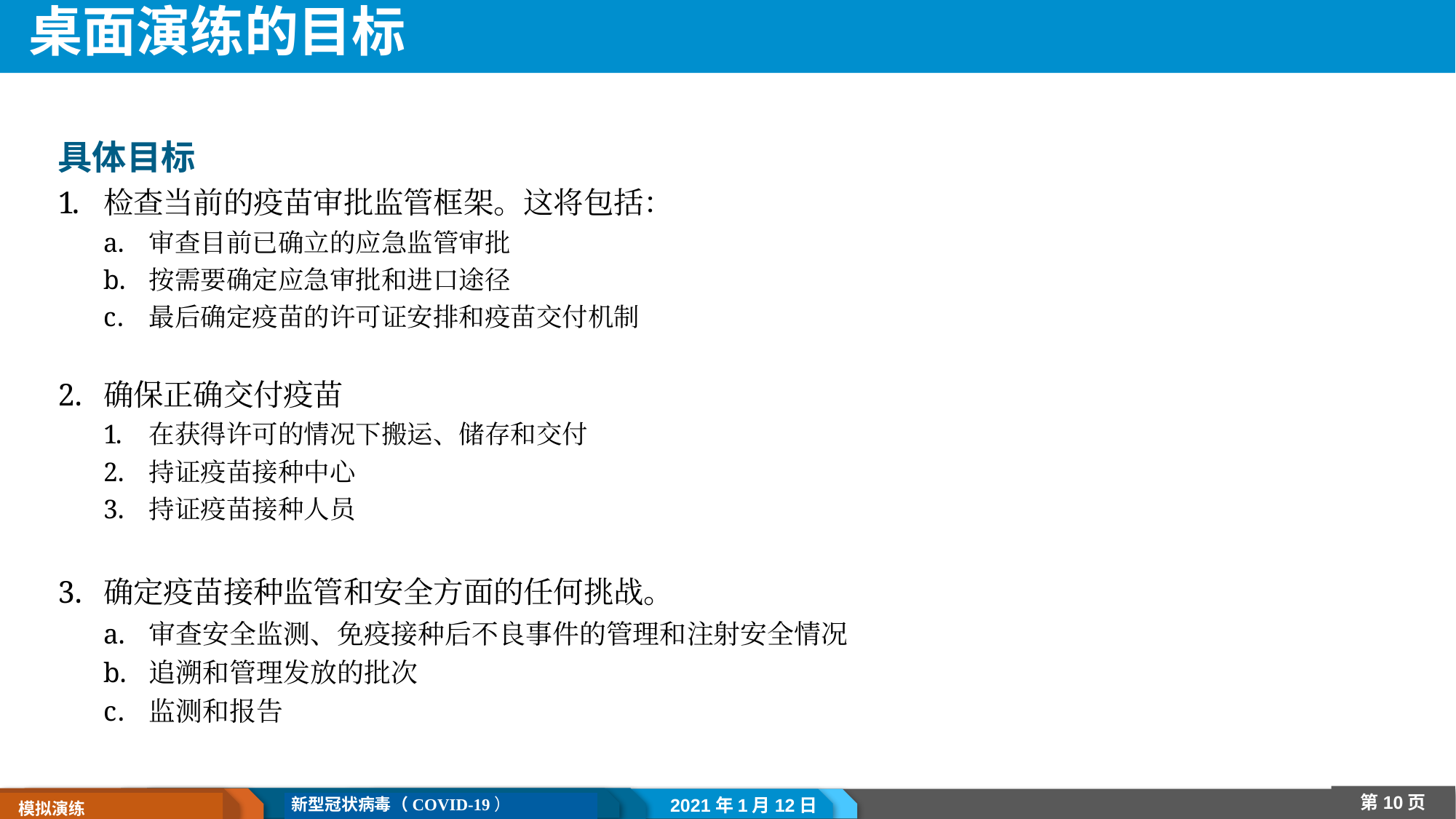

# 桌面演练的目标
具体目标
检查当前的疫苗审批监管框架。这将包括：
审查目前已确立的应急监管审批
按需要确定应急审批和进口途径
最后确定疫苗的许可证安排和疫苗交付机制

确保正确交付疫苗
在获得许可的情况下搬运、储存和交付
持证疫苗接种中心
持证疫苗接种人员

确定疫苗接种监管和安全方面的任何挑战。
审查安全监测、免疫接种后不良事件的管理和注射安全情况
追溯和管理发放的批次
监测和报告

第10页
新型冠状病毒（COVID-19）
  模拟演练
2021年1月12日